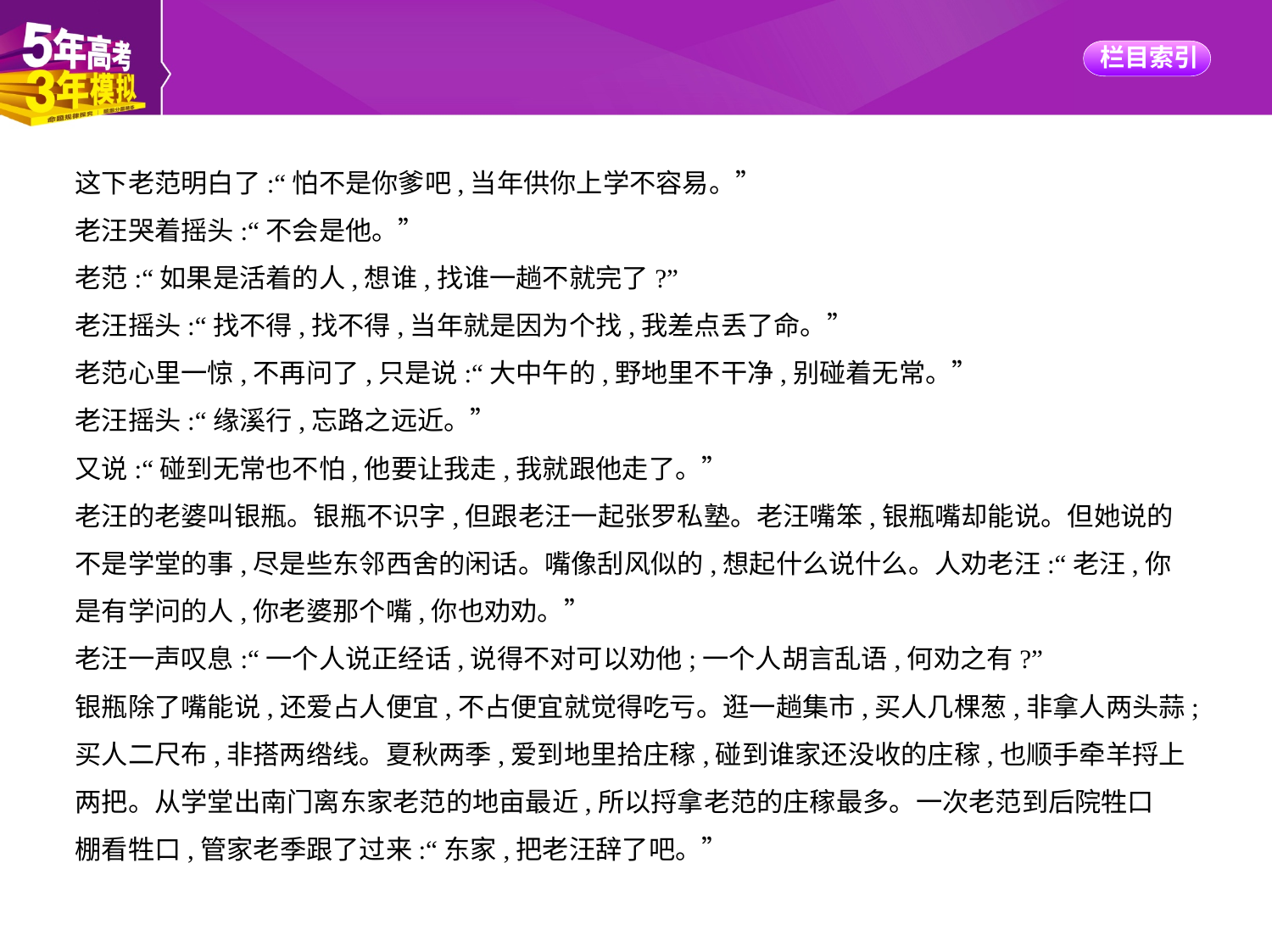

这下老范明白了:“怕不是你爹吧,当年供你上学不容易。”
老汪哭着摇头:“不会是他。”
老范:“如果是活着的人,想谁,找谁一趟不就完了?”
老汪摇头:“找不得,找不得,当年就是因为个找,我差点丢了命。”
老范心里一惊,不再问了,只是说:“大中午的,野地里不干净,别碰着无常。”
老汪摇头:“缘溪行,忘路之远近。”
又说:“碰到无常也不怕,他要让我走,我就跟他走了。”
老汪的老婆叫银瓶。银瓶不识字,但跟老汪一起张罗私塾。老汪嘴笨,银瓶嘴却能说。但她说的
不是学堂的事,尽是些东邻西舍的闲话。嘴像刮风似的,想起什么说什么。人劝老汪:“老汪,你
是有学问的人,你老婆那个嘴,你也劝劝。”
老汪一声叹息:“一个人说正经话,说得不对可以劝他;一个人胡言乱语,何劝之有?”
银瓶除了嘴能说,还爱占人便宜,不占便宜就觉得吃亏。逛一趟集市,买人几棵葱,非拿人两头蒜;
买人二尺布,非搭两绺线。夏秋两季,爱到地里拾庄稼,碰到谁家还没收的庄稼,也顺手牵羊捋上
两把。从学堂出南门离东家老范的地亩最近,所以捋拿老范的庄稼最多。一次老范到后院牲口
棚看牲口,管家老季跟了过来:“东家,把老汪辞了吧。”